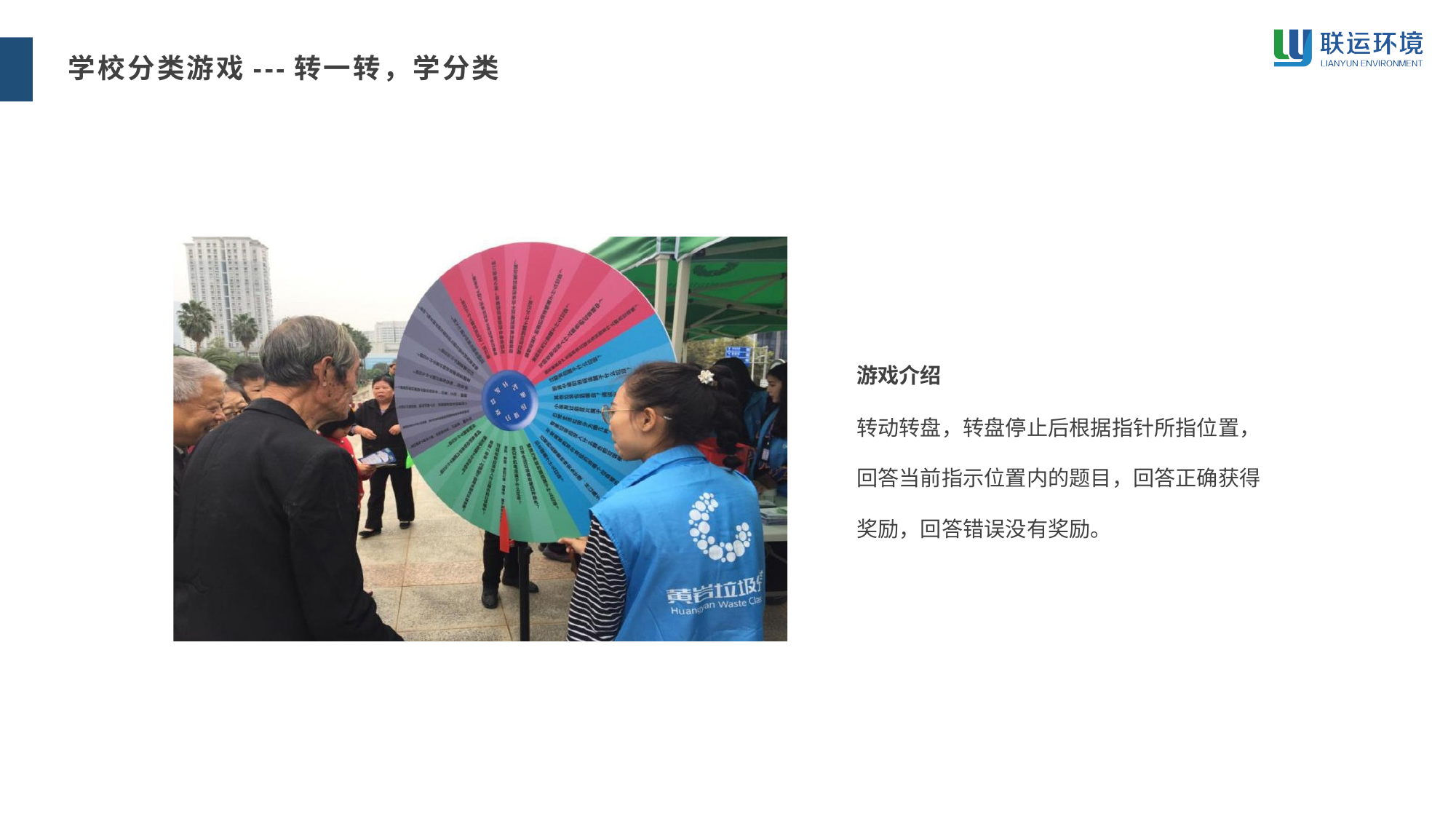

学校分类游戏---转一转，学分类

游戏介绍
转动转盘，转盘停止后根据指针所指位置，回答当前指示位置内的题目，回答正确获得奖励，回答错误没有奖励。